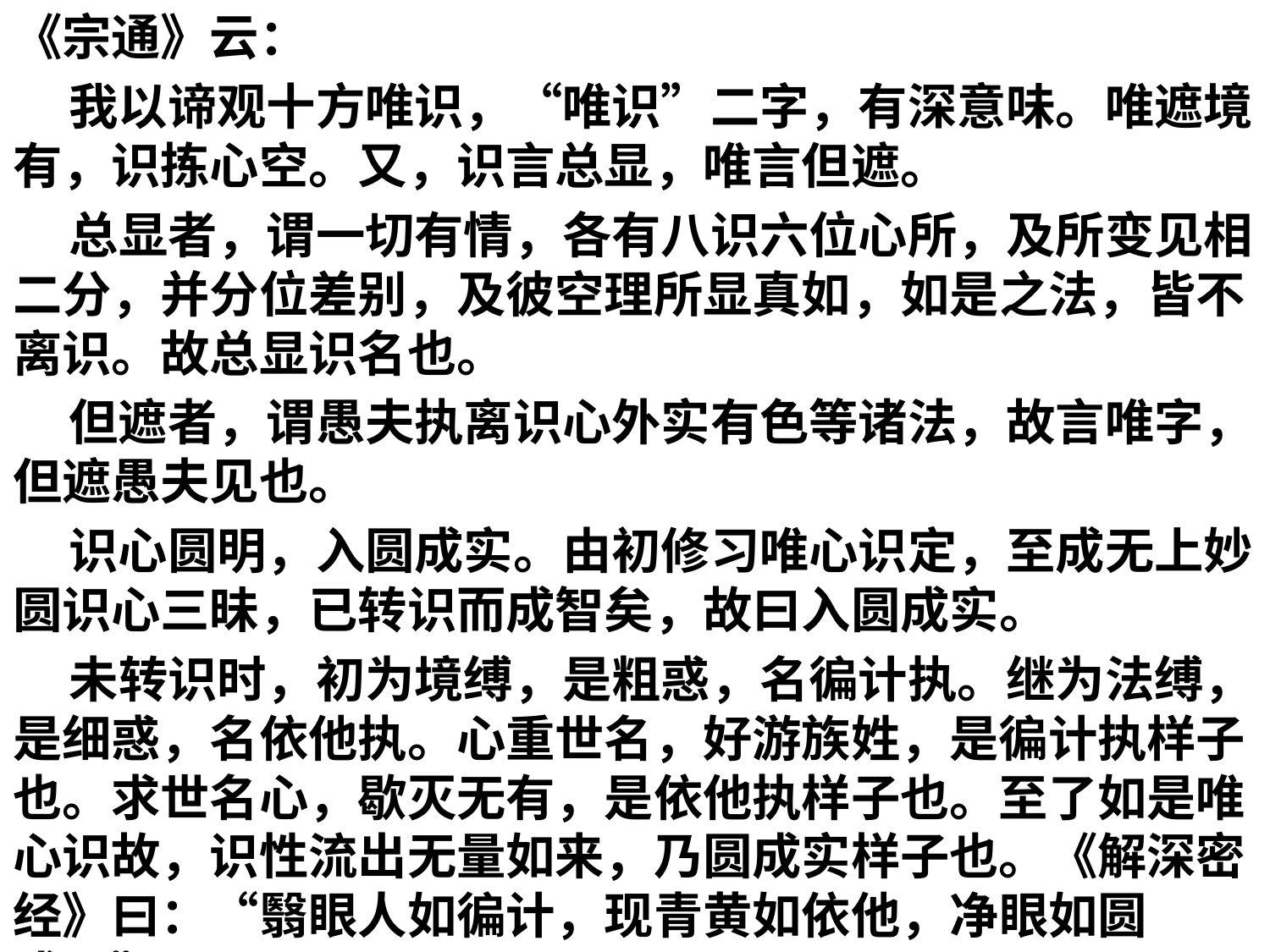

《宗通》云：
    我以谛观十方唯识，“唯识”二字，有深意味。唯遮境有，识拣心空。又，识言总显，唯言但遮。
    总显者，谓一切有情，各有八识六位心所，及所变见相二分，并分位差别，及彼空理所显真如，如是之法，皆不离识。故总显识名也。
    但遮者，谓愚夫执离识心外实有色等诸法，故言唯字，但遮愚夫见也。
    识心圆明，入圆成实。由初修习唯心识定，至成无上妙圆识心三昧，已转识而成智矣，故曰入圆成实。
    未转识时，初为境缚，是粗惑，名徧计执。继为法缚，是细惑，名依他执。心重世名，好游族姓，是徧计执样子也。求世名心，歇灭无有，是依他执样子也。至了如是唯心识故，识性流出无量如来，乃圆成实样子也。《解深密经》曰：“翳眼人如徧计，现青黄如依他，净眼如圆成。”